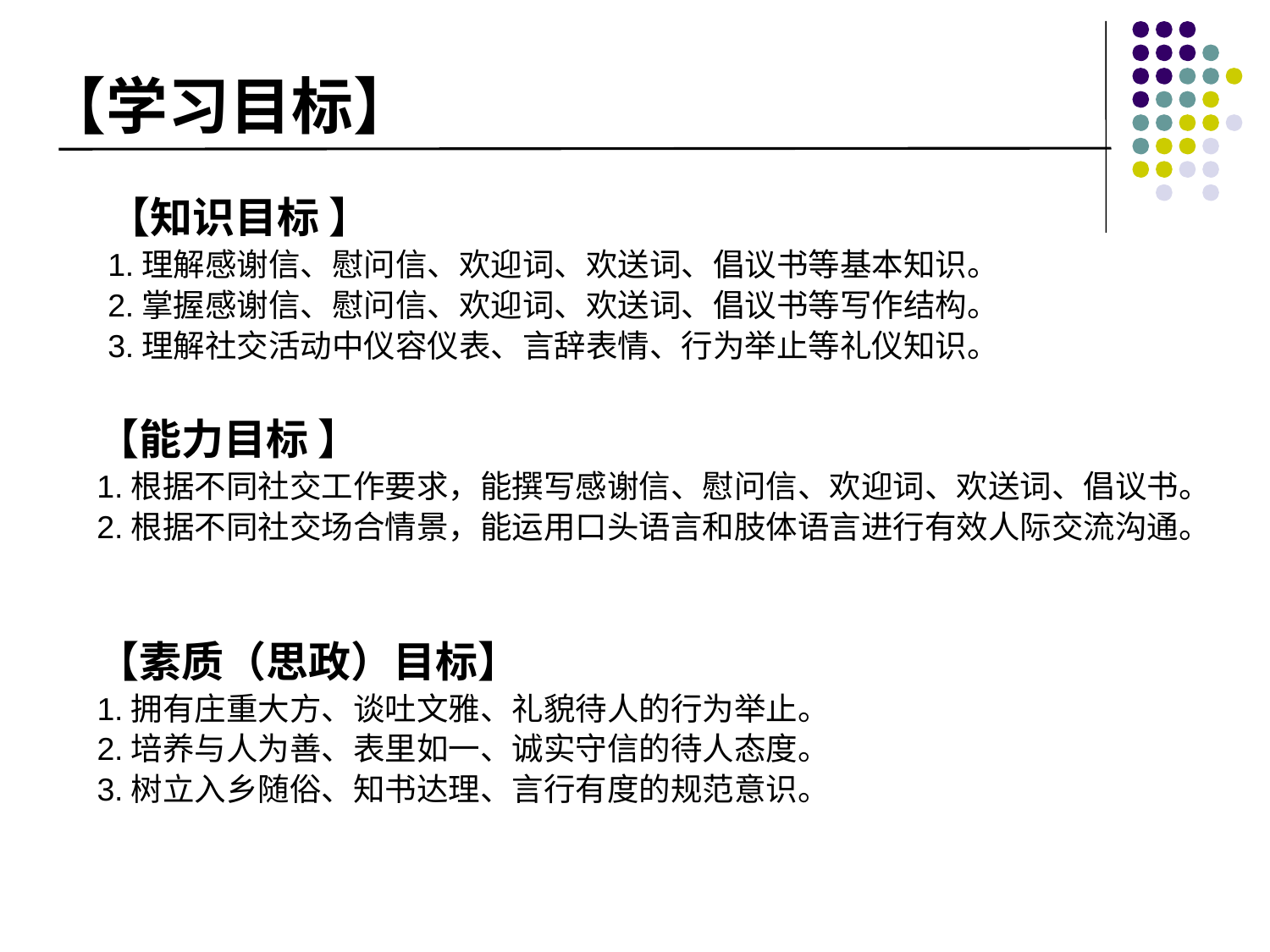

# 【学习目标】
【知识目标 】
1.理解感谢信、慰问信、欢迎词、欢送词、倡议书等基本知识。
2.掌握感谢信、慰问信、欢迎词、欢送词、倡议书等写作结构。
3.理解社交活动中仪容仪表、言辞表情、行为举止等礼仪知识。
【能力目标 】
1.根据不同社交工作要求，能撰写感谢信、慰问信、欢迎词、欢送词、倡议书。
2.根据不同社交场合情景，能运用口头语言和肢体语言进行有效人际交流沟通。
【素质（思政）目标】
1.拥有庄重大方、谈吐文雅、礼貌待人的行为举止。
2.培养与人为善、表里如一、诚实守信的待人态度。
3.树立入乡随俗、知书达理、言行有度的规范意识。